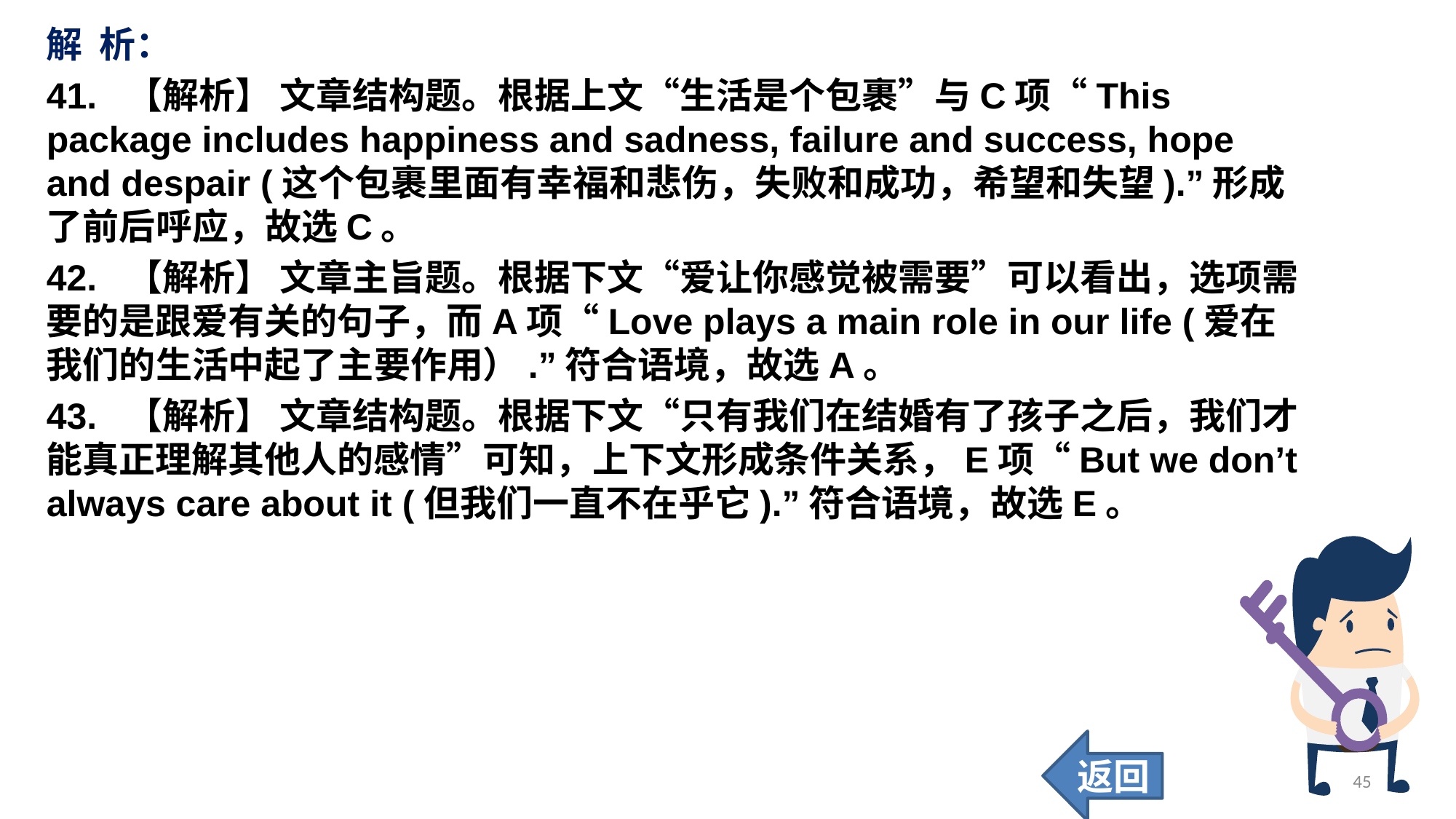

解  析：
41.  【解析】 文章结构题。根据上文“生活是个包裹”与C项“This package includes happiness and sadness, failure and success, hope and despair (这个包裹里面有幸福和悲伤，失败和成功，希望和失望).”形成了前后呼应，故选C。
42.  【解析】 文章主旨题。根据下文“爱让你感觉被需要”可以看出，选项需要的是跟爱有关的句子，而A项“Love plays a main role in our life (爱在我们的生活中起了主要作用）.”符合语境，故选A。
43.  【解析】 文章结构题。根据下文“只有我们在结婚有了孩子之后，我们才能真正理解其他人的感情”可知，上下文形成条件关系，E项“But we don’t always care about it (但我们一直不在乎它).”符合语境，故选E。

返回
45